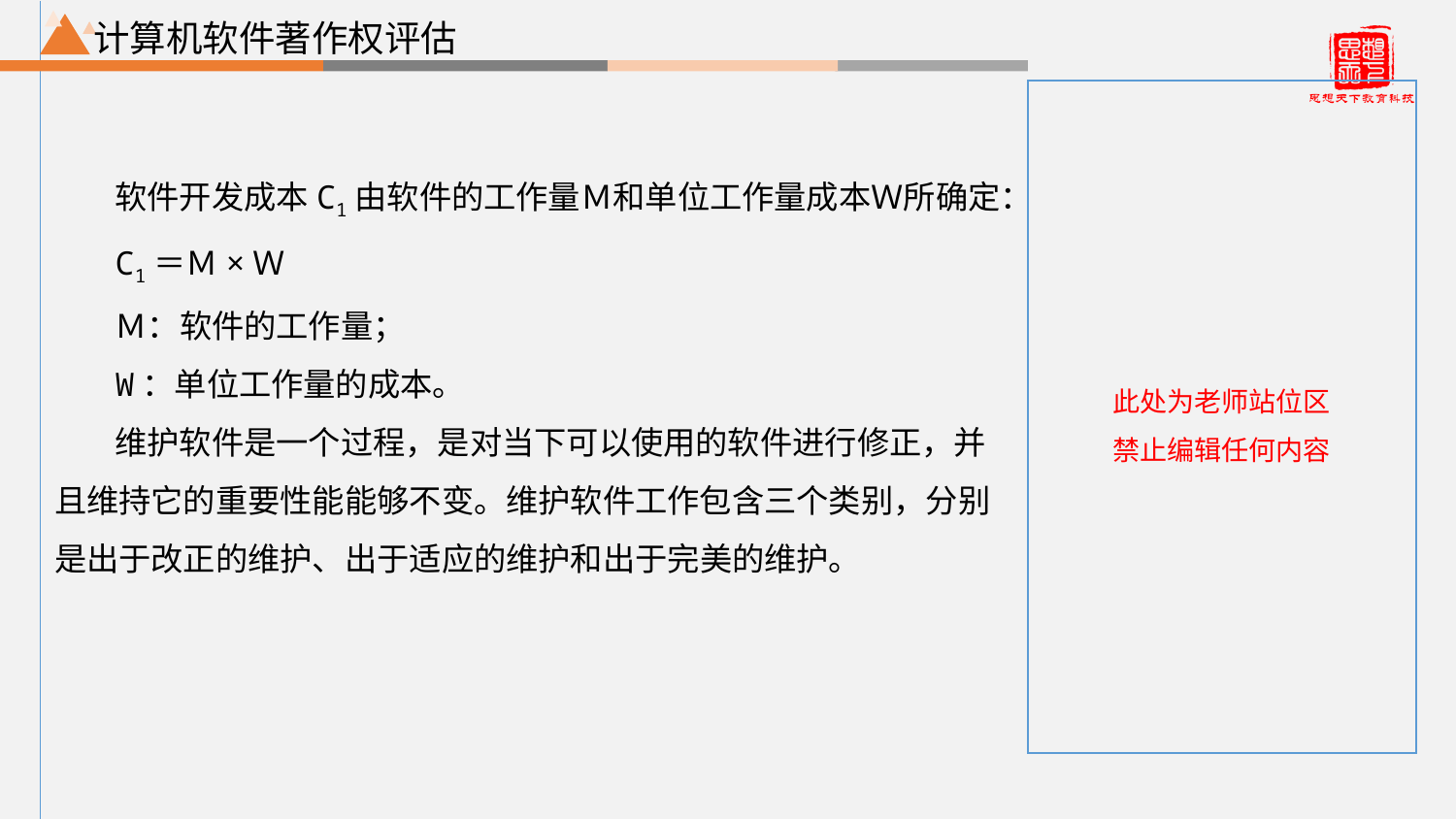

计算机软件著作权评估
软件开发成本C1由软件的工作量Ｍ和单位工作量成本Ｗ所确定：
C1＝Ｍ×Ｗ
Ｍ：软件的工作量；
W：单位工作量的成本。
维护软件是一个过程，是对当下可以使用的软件进行修正，并且维持它的重要性能能够不变。维护软件工作包含三个类别，分别是出于改正的维护、出于适应的维护和出于完美的维护。
33